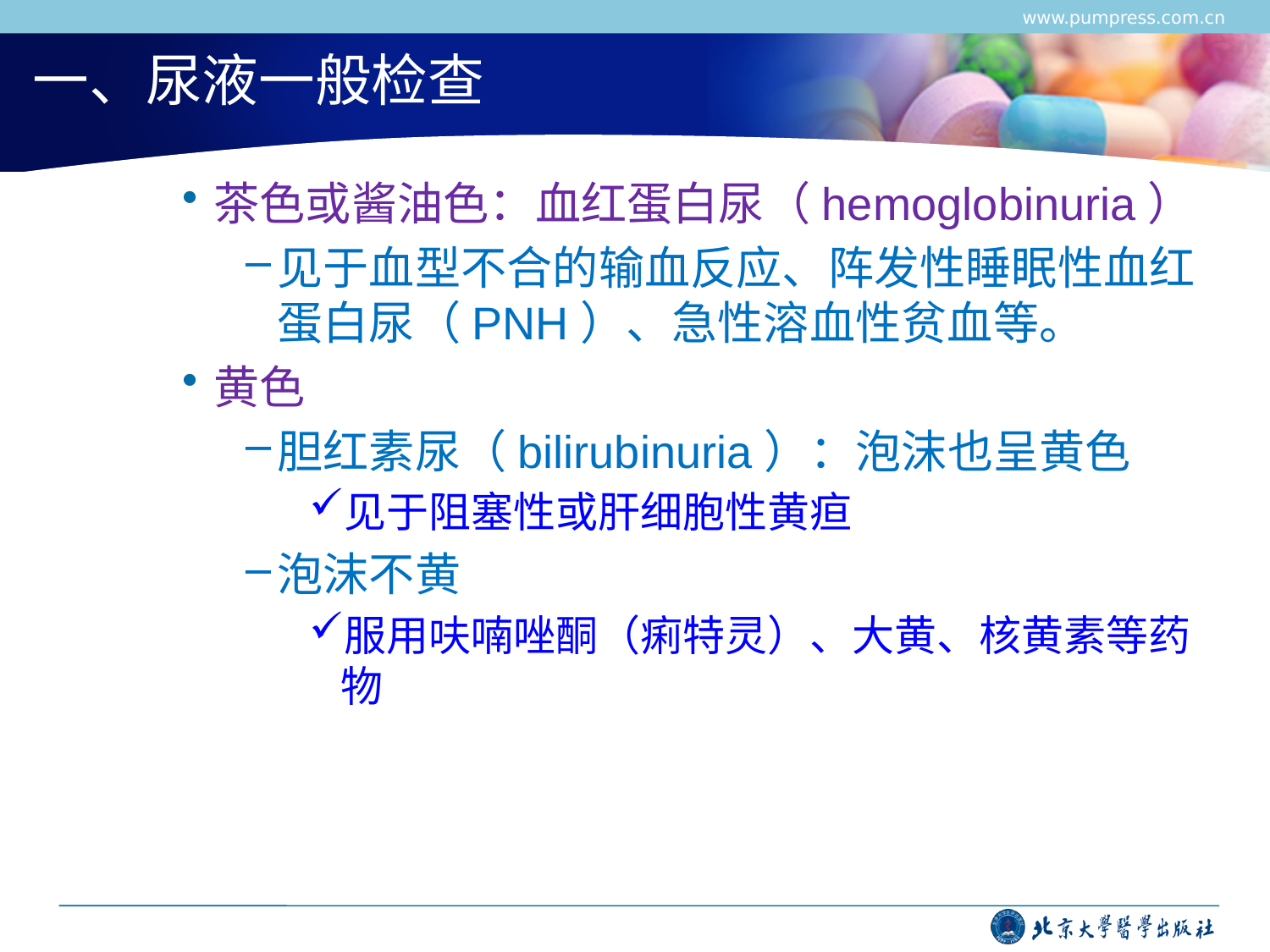

www.pumpress.com.cn
# 一、尿液一般检查
茶色或酱油色：血红蛋白尿（hemoglobinuria）
见于血型不合的输血反应、阵发性睡眠性血红蛋白尿（PNH）、急性溶血性贫血等。
黄色
胆红素尿（bilirubinuria）：泡沫也呈黄色
见于阻塞性或肝细胞性黄疸
泡沫不黄
服用呋喃唑酮（痢特灵）、大黄、核黄素等药物